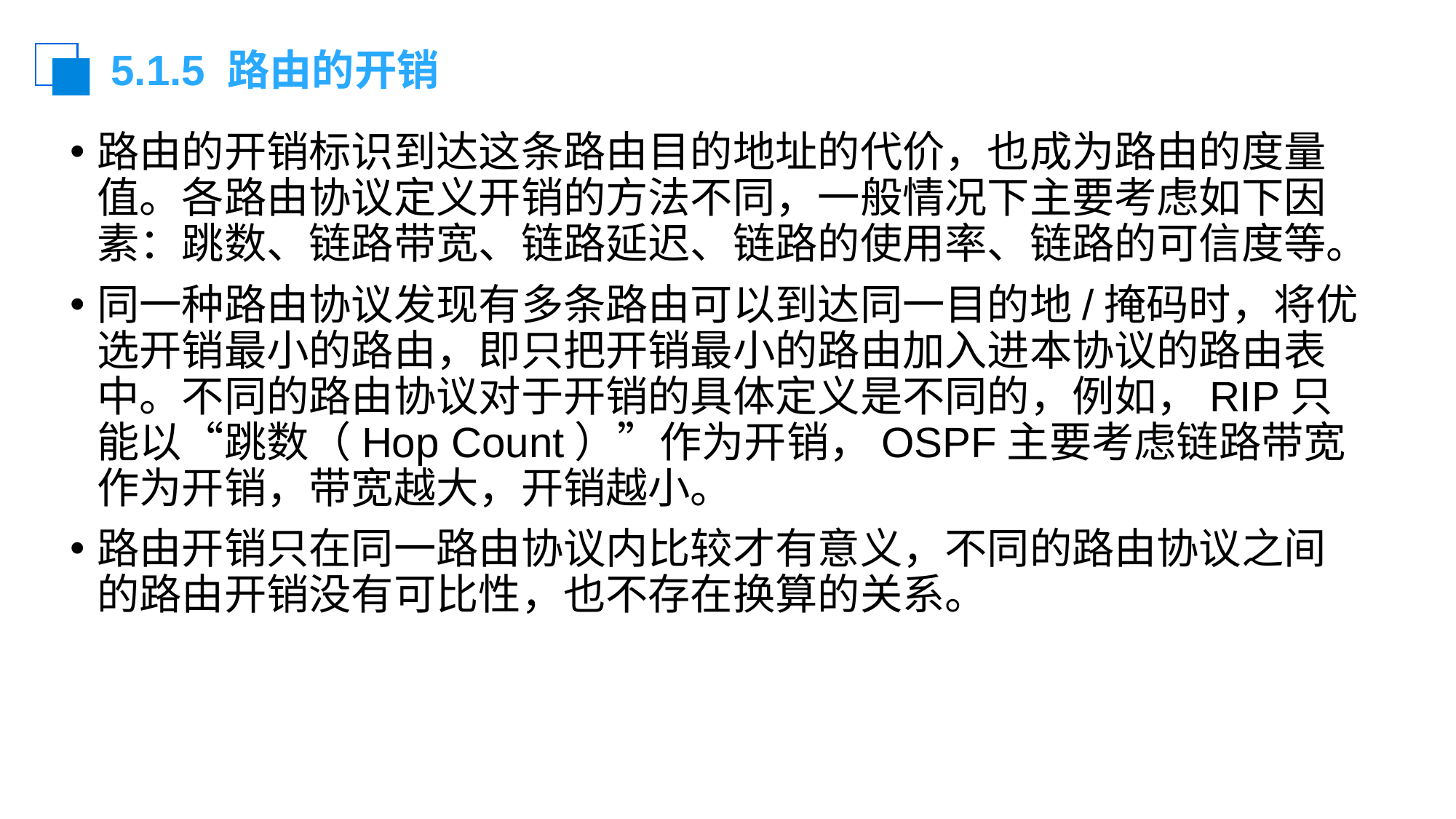

# 5.1.5 路由的开销
路由的开销标识到达这条路由目的地址的代价，也成为路由的度量值。各路由协议定义开销的方法不同，一般情况下主要考虑如下因素：跳数、链路带宽、链路延迟、链路的使用率、链路的可信度等。
同一种路由协议发现有多条路由可以到达同一目的地/掩码时，将优选开销最小的路由，即只把开销最小的路由加入进本协议的路由表中。不同的路由协议对于开销的具体定义是不同的，例如，RIP只能以“跳数（Hop Count）”作为开销，OSPF主要考虑链路带宽作为开销，带宽越大，开销越小。
路由开销只在同一路由协议内比较才有意义，不同的路由协议之间的路由开销没有可比性，也不存在换算的关系。